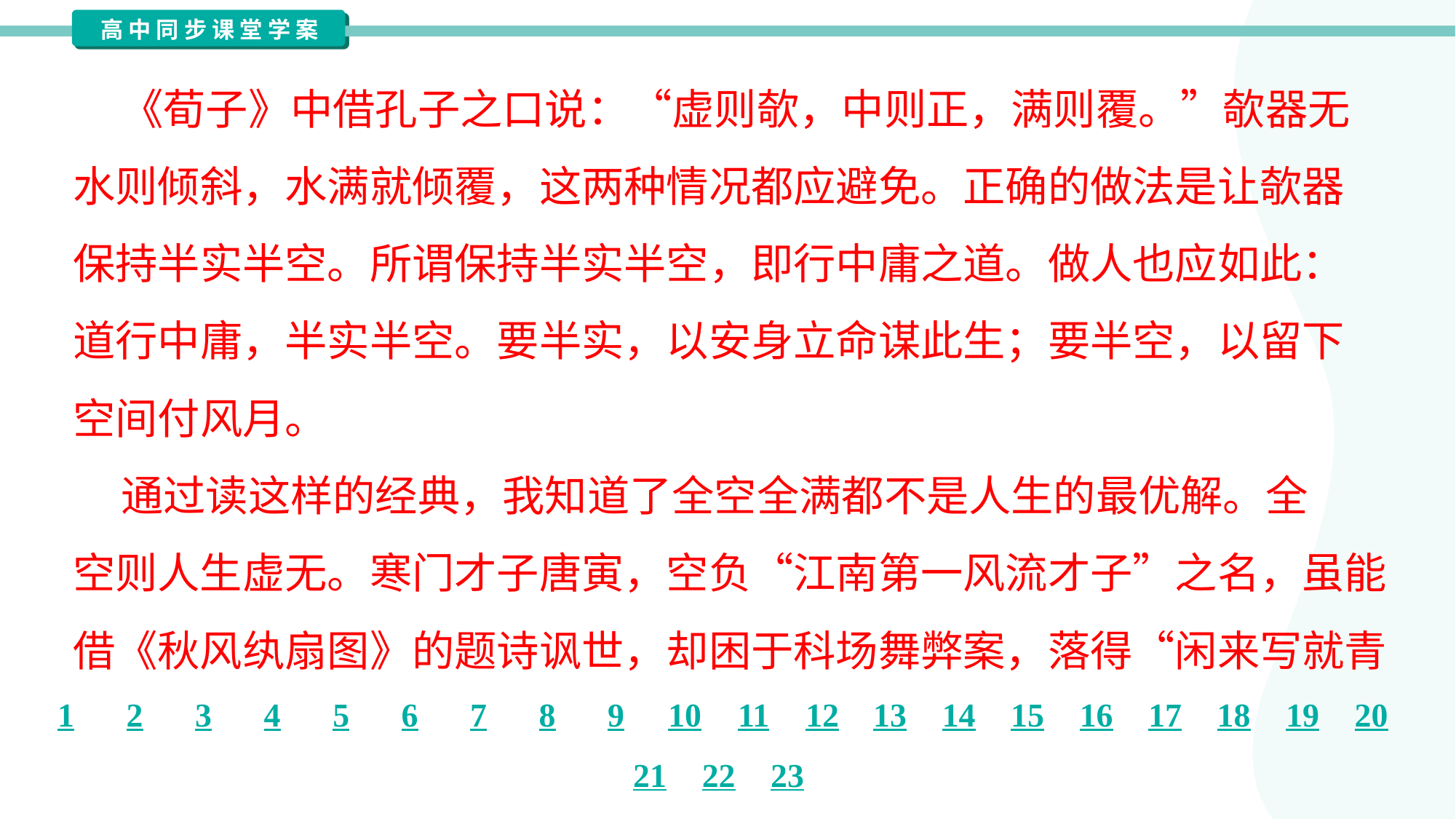

《荀子》中借孔子之口说：“虚则欹，中则正，满则覆。”欹器无
水则倾斜，水满就倾覆，这两种情况都应避免。正确的做法是让欹器
保持半实半空。所谓保持半实半空，即行中庸之道。做人也应如此：
道行中庸，半实半空。要半实，以安身立命谋此生；要半空，以留下
空间付风月。
    通过读这样的经典，我知道了全空全满都不是人生的最优解。全
空则人生虚无。寒门才子唐寅，空负“江南第一风流才子”之名，虽能
借《秋风纨扇图》的题诗讽世，却困于科场舞弊案，落得“闲来写就青